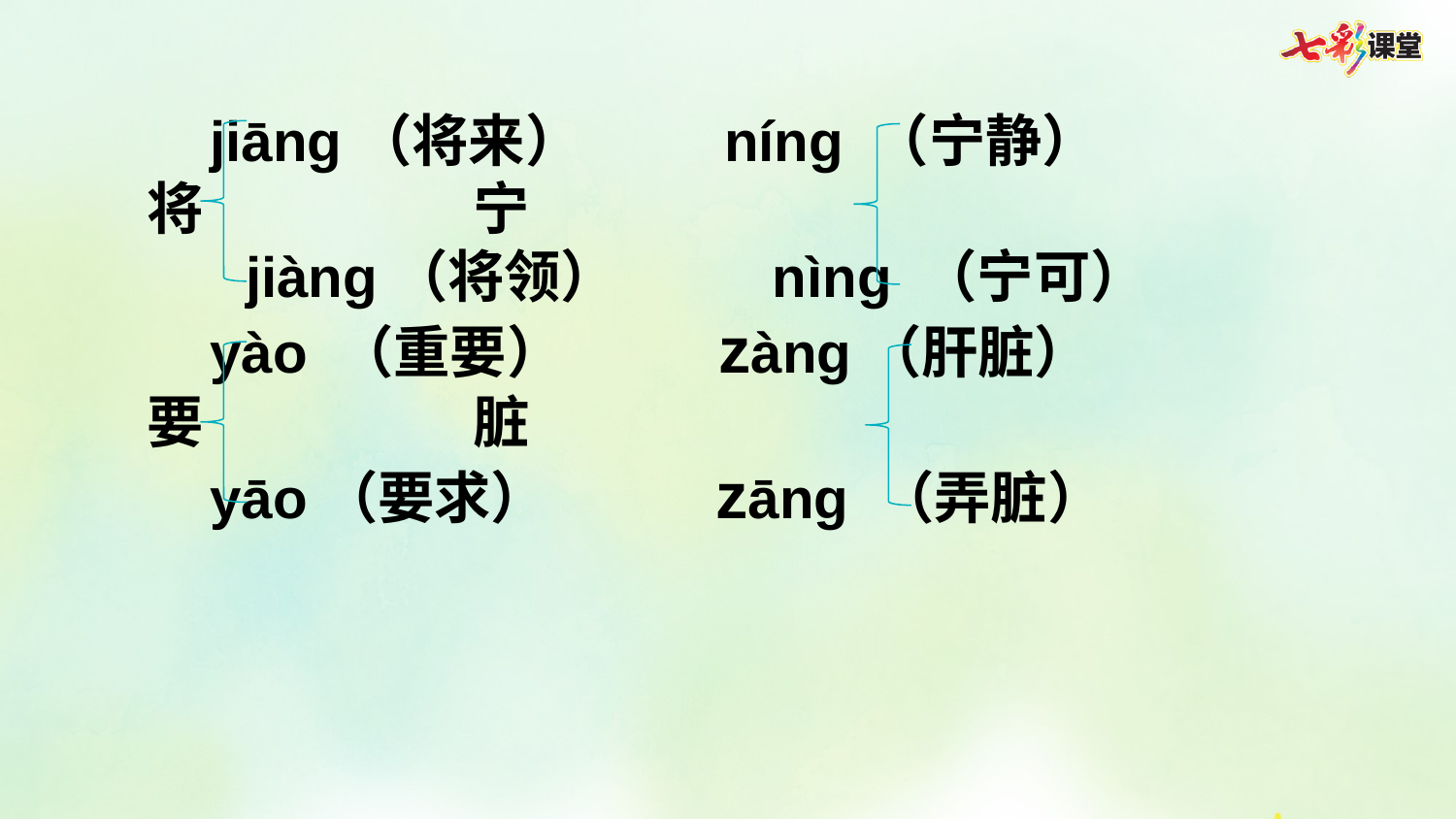

jiāng（将来）          níng （宁静）
将                     宁
       jiàng（将领）           nìng （宁可）
    yào （重要）           zàng（肝脏）
要                     脏
    yāo（要求）            zāng （弄脏）